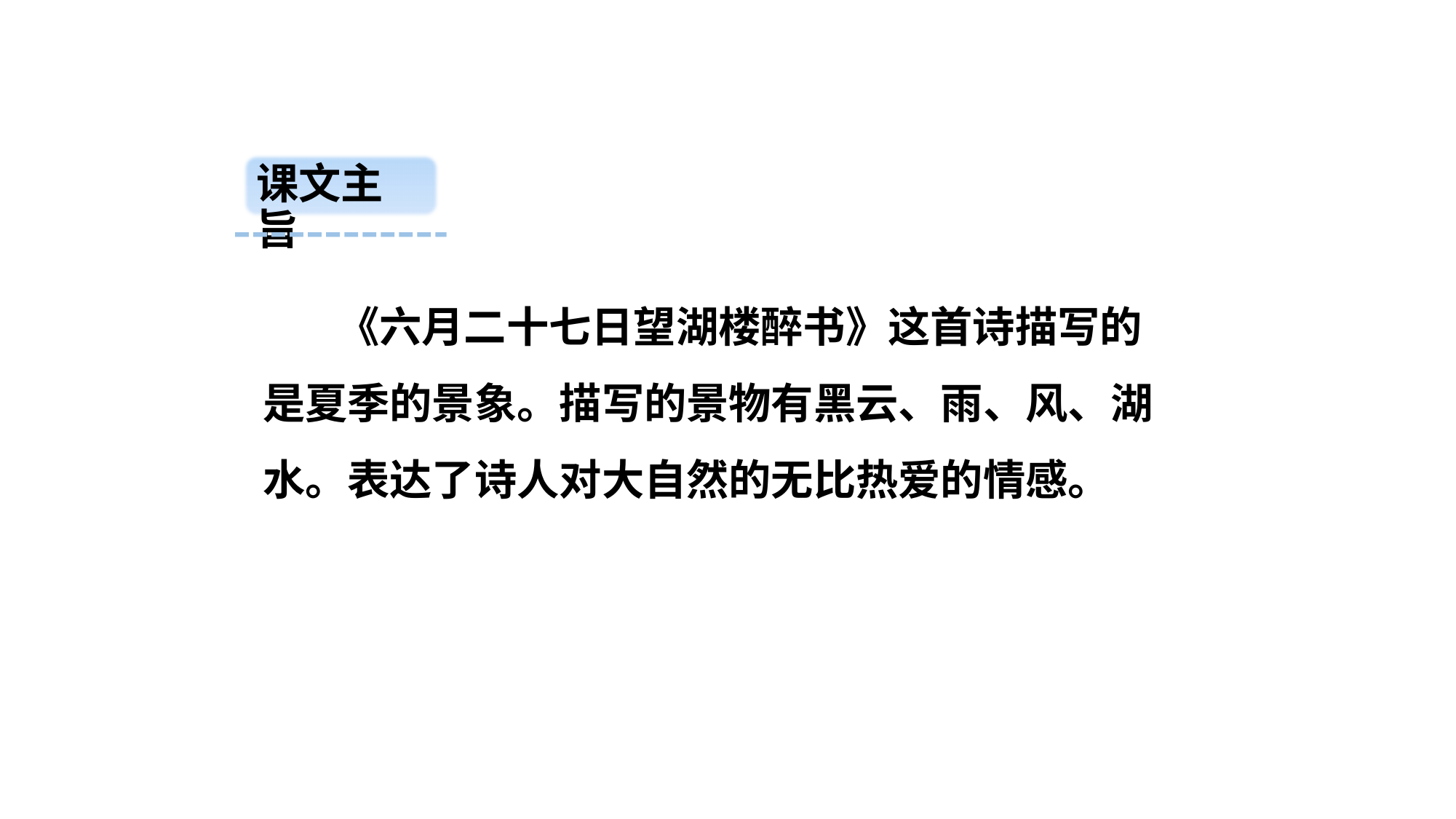

课文主旨

《六月二十七日望湖楼醉书》这首诗描写的是夏季的景象。描写的景物有黑云、雨、风、湖水。表达了诗人对大自然的无比热爱的情感。